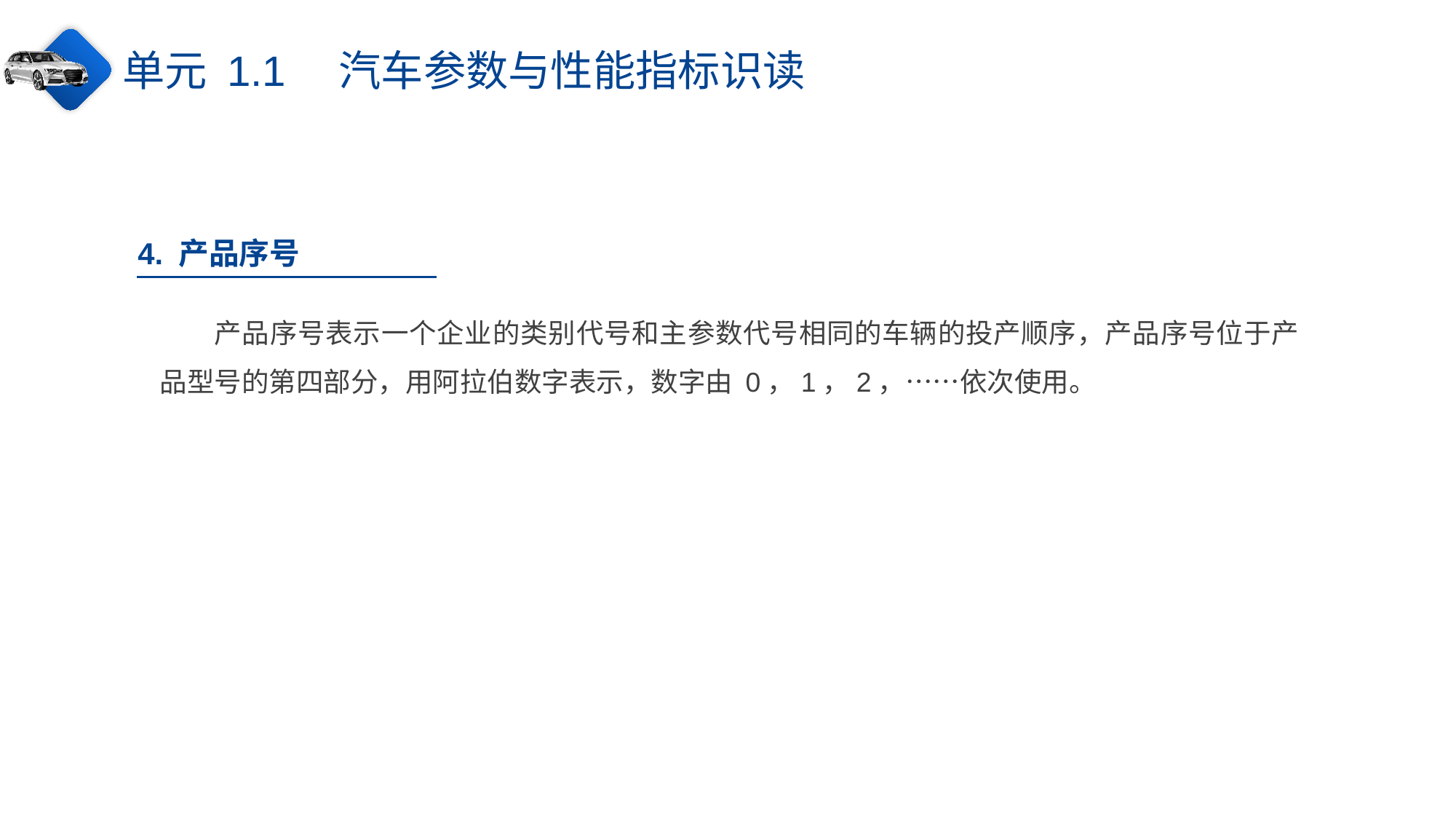

单元 1.1　汽车参数与性能指标识读
4. 产品序号
产品序号表示一个企业的类别代号和主参数代号相同的车辆的投产顺序，产品序号位于产品型号的第四部分，用阿拉伯数字表示，数字由 0，1，2，……依次使用。